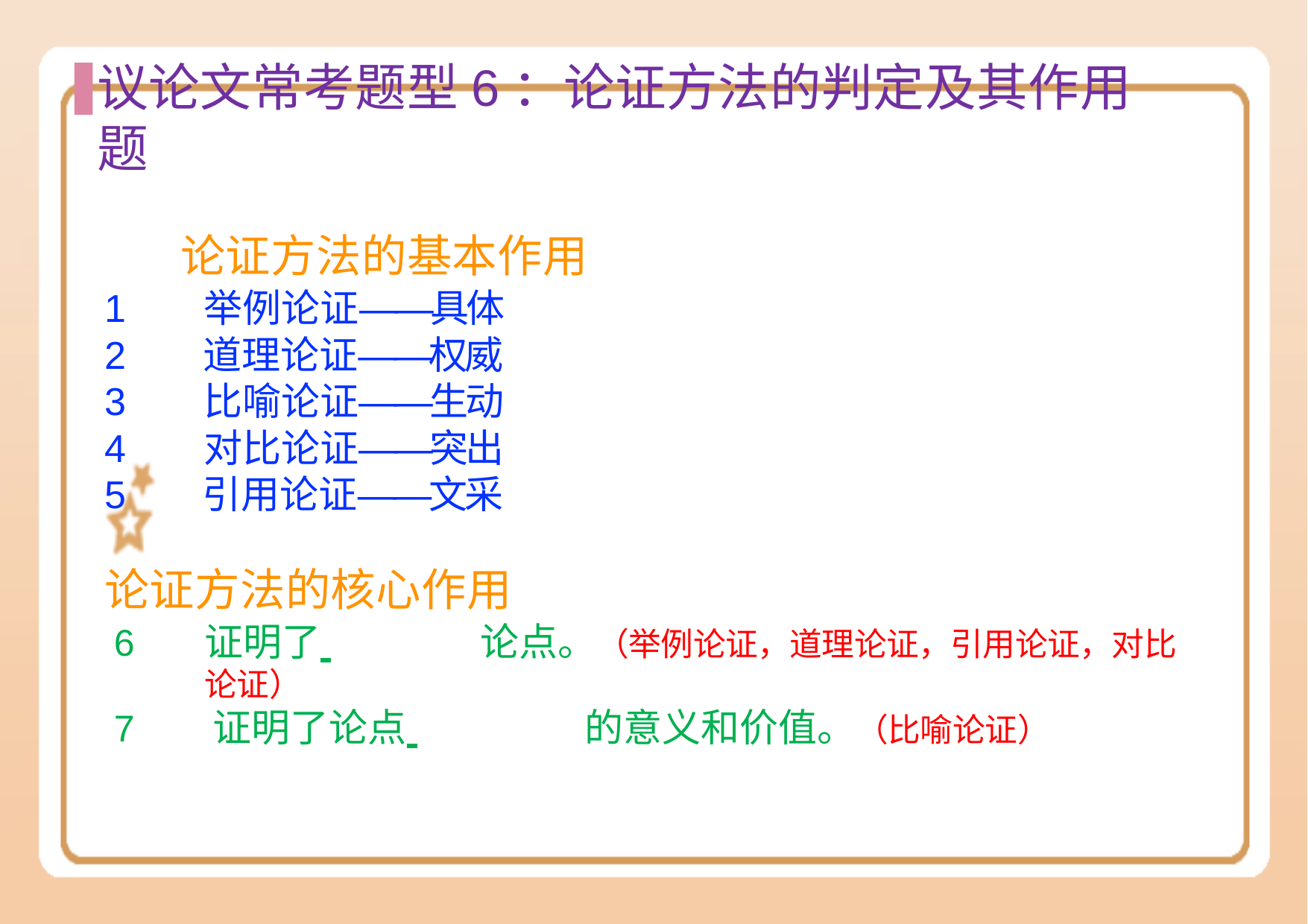

# 议论⽂常考题型6：论证⽅法的判定及其作⽤题

论证方法的基本作用
举例论证——具体
道理论证——权威
比喻论证——生动
对比论证——突出
引用论证——文采
论证方法的核心作用
证明了 	论点。（举例论证，道理论证，引用论证，对比论证）
证明了论点 	的意义和价值。（比喻论证）